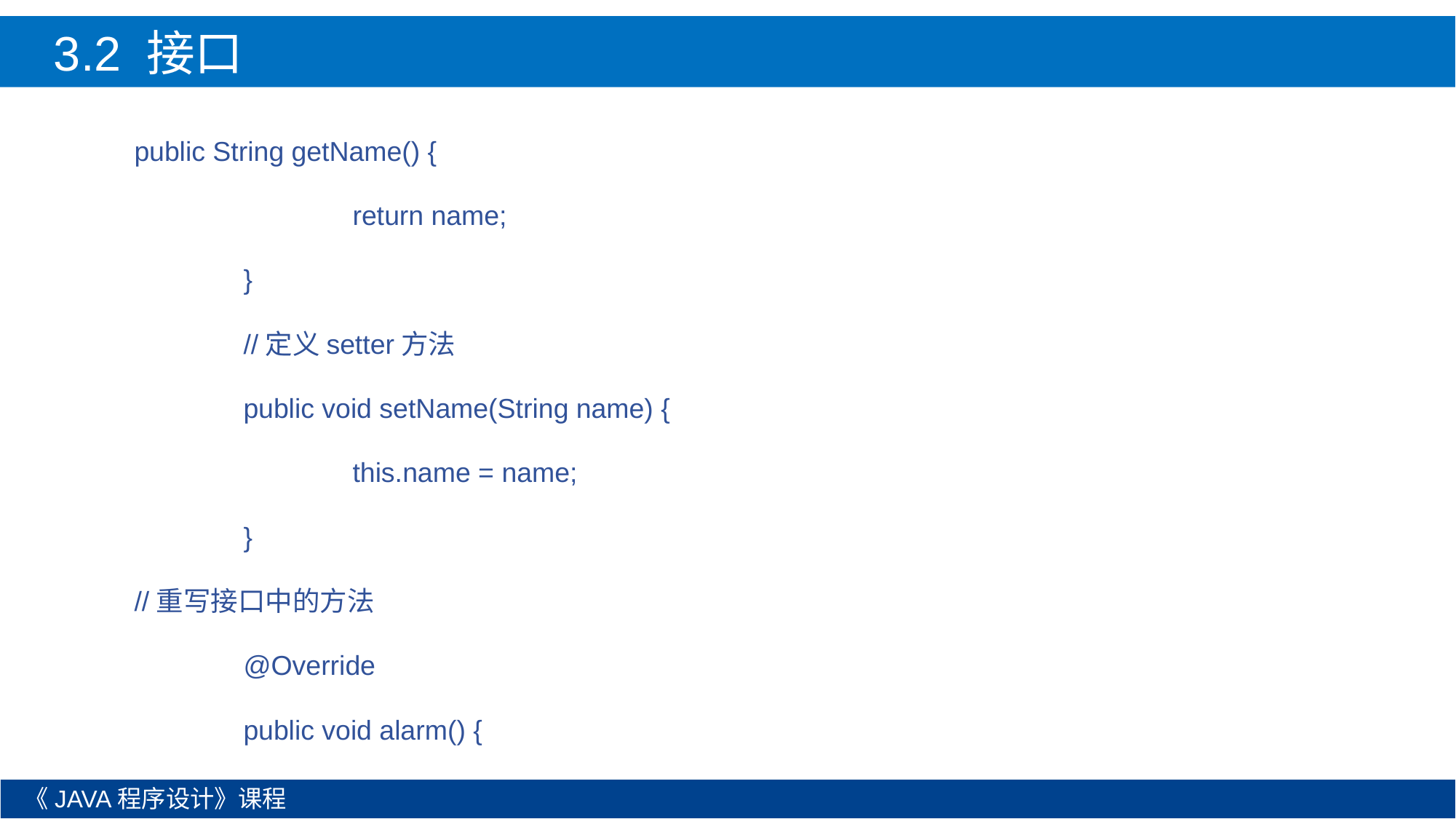

3.2 接口
public String getName() {
		return name;
	}
	//定义setter方法
	public void setName(String name) {
		this.name = name;
	}
//重写接口中的方法
	@Override
	public void alarm() {

《JAVA程序设计》课程